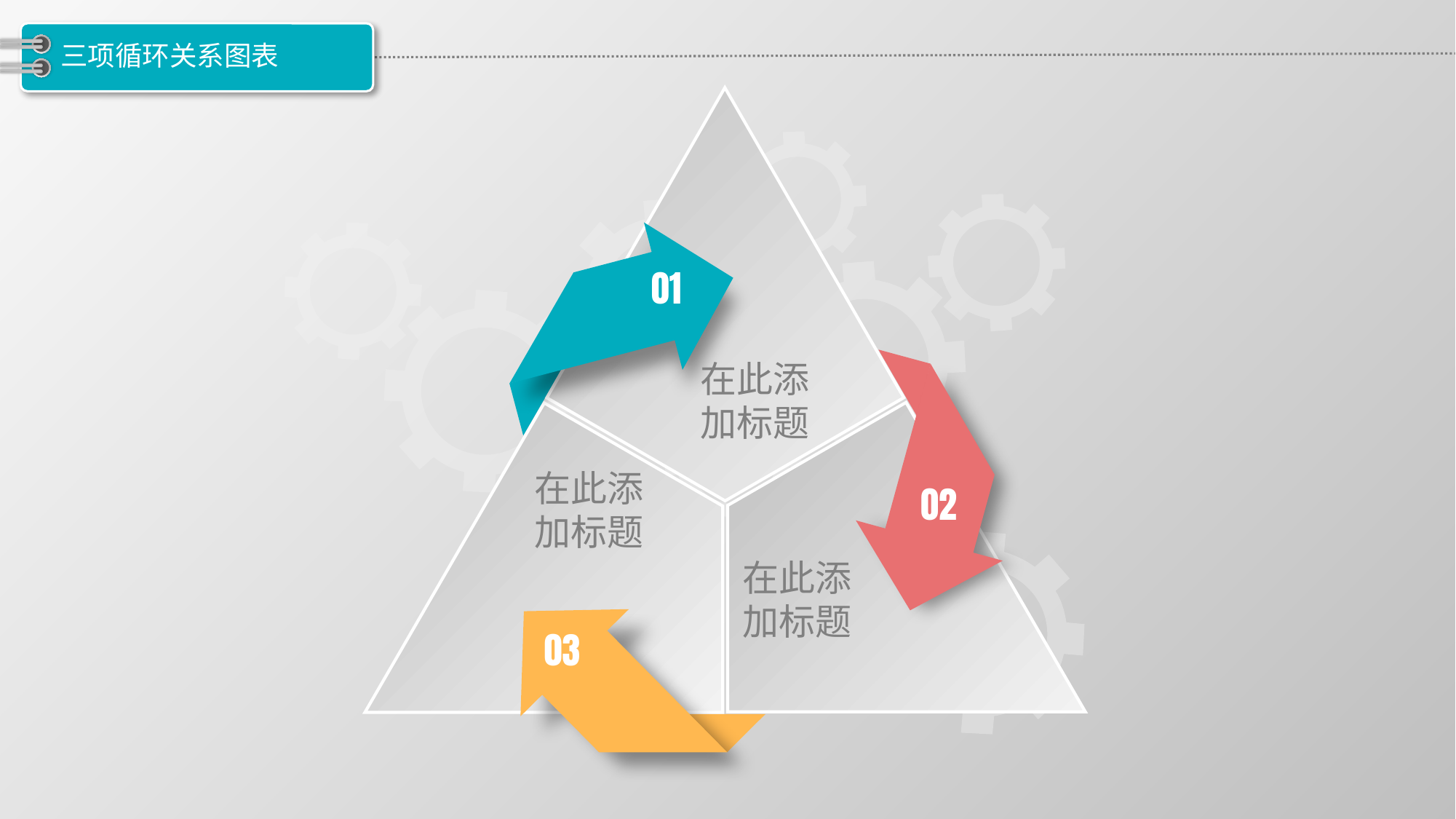

# 三项循环关系图表

01
在此添加标题

在此添加标题
02
在此添加标题

03